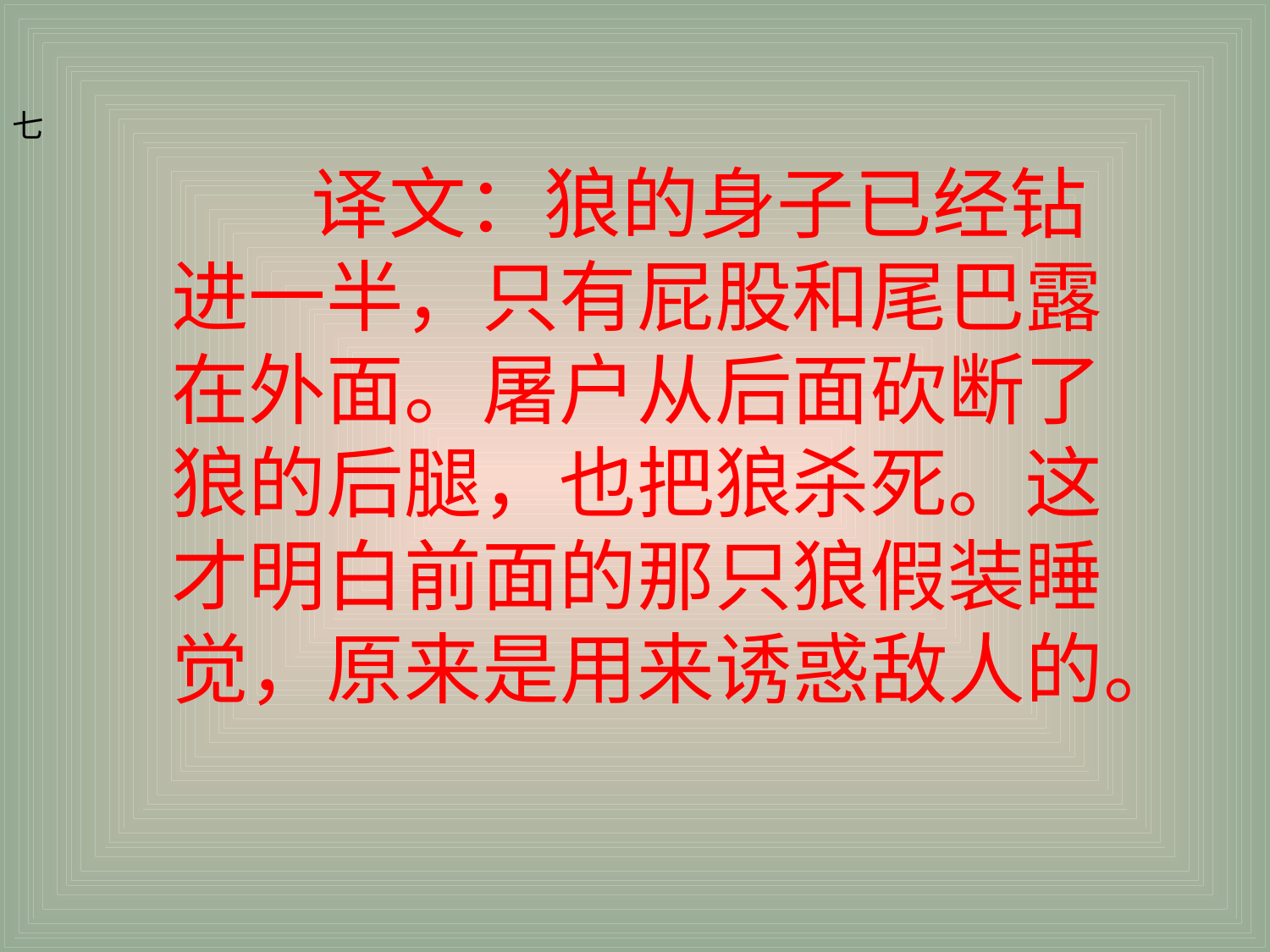

七
       译文：狼的身子已经钻进一半，只有屁股和尾巴露在外面。屠户从后面砍断了狼的后腿，也把狼杀死。这才明白前面的那只狼假装睡觉，原来是用来诱惑敌人的。